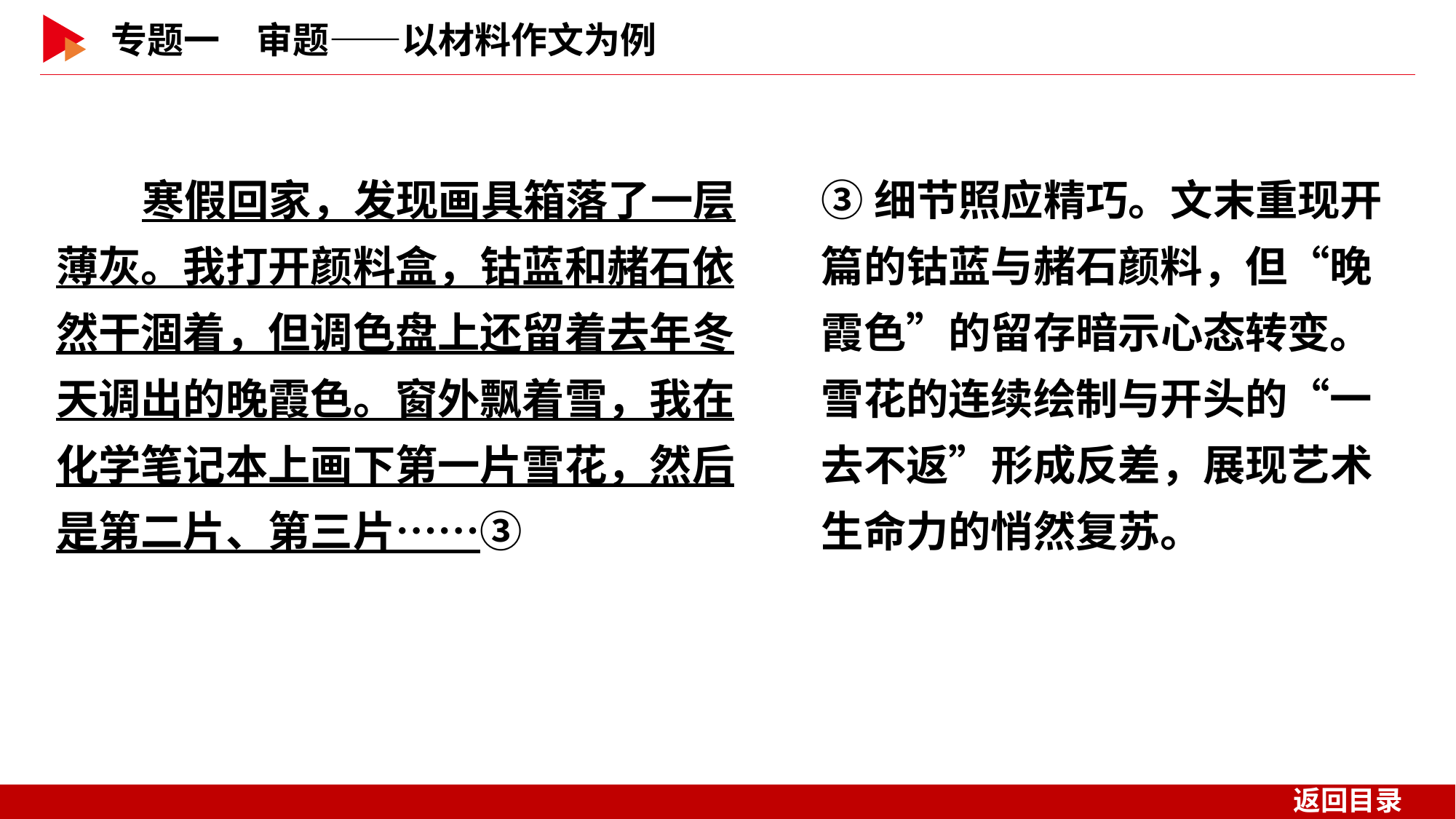

③细节照应精巧。文末重现开篇的钴蓝与赭石颜料，但“晚霞色”的留存暗示心态转变。雪花的连续绘制与开头的“一去不返”形成反差，展现艺术生命力的悄然复苏。
寒假回家，发现画具箱落了一层薄灰。我打开颜料盒，钴蓝和赭石依然干涸着，但调色盘上还留着去年冬天调出的晚霞色。窗外飘着雪，我在化学笔记本上画下第一片雪花，然后是第二片、第三片……③